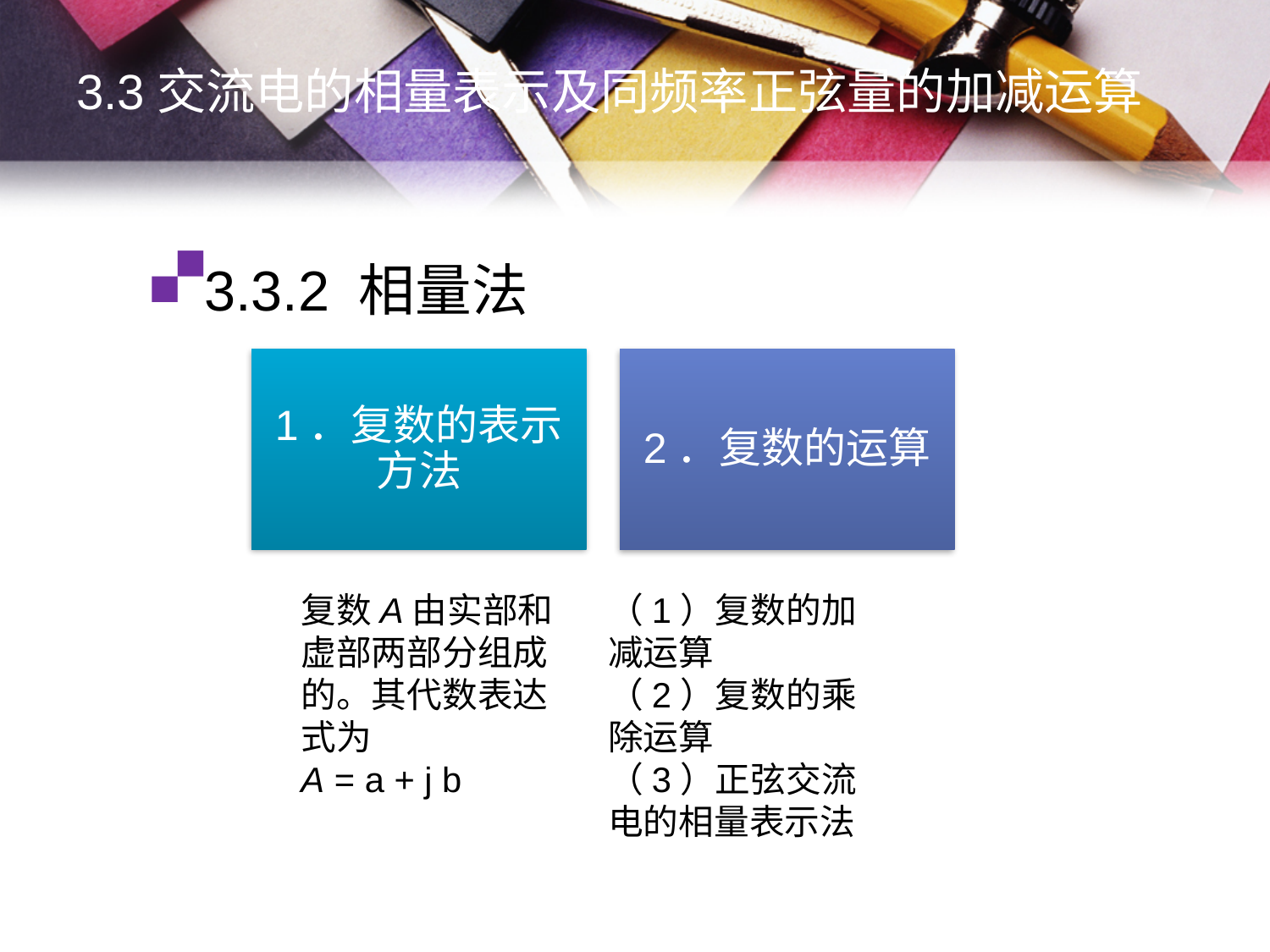

3.3交流电的相量表示及同频率正弦量的加减运算
# 3.3.2 相量法
1．复数的表示方法
2．复数的运算
复数A由实部和虚部两部分组成的。其代数表达式为
A = a + j b
（1）复数的加减运算
（2）复数的乘除运算
（3）正弦交流电的相量表示法